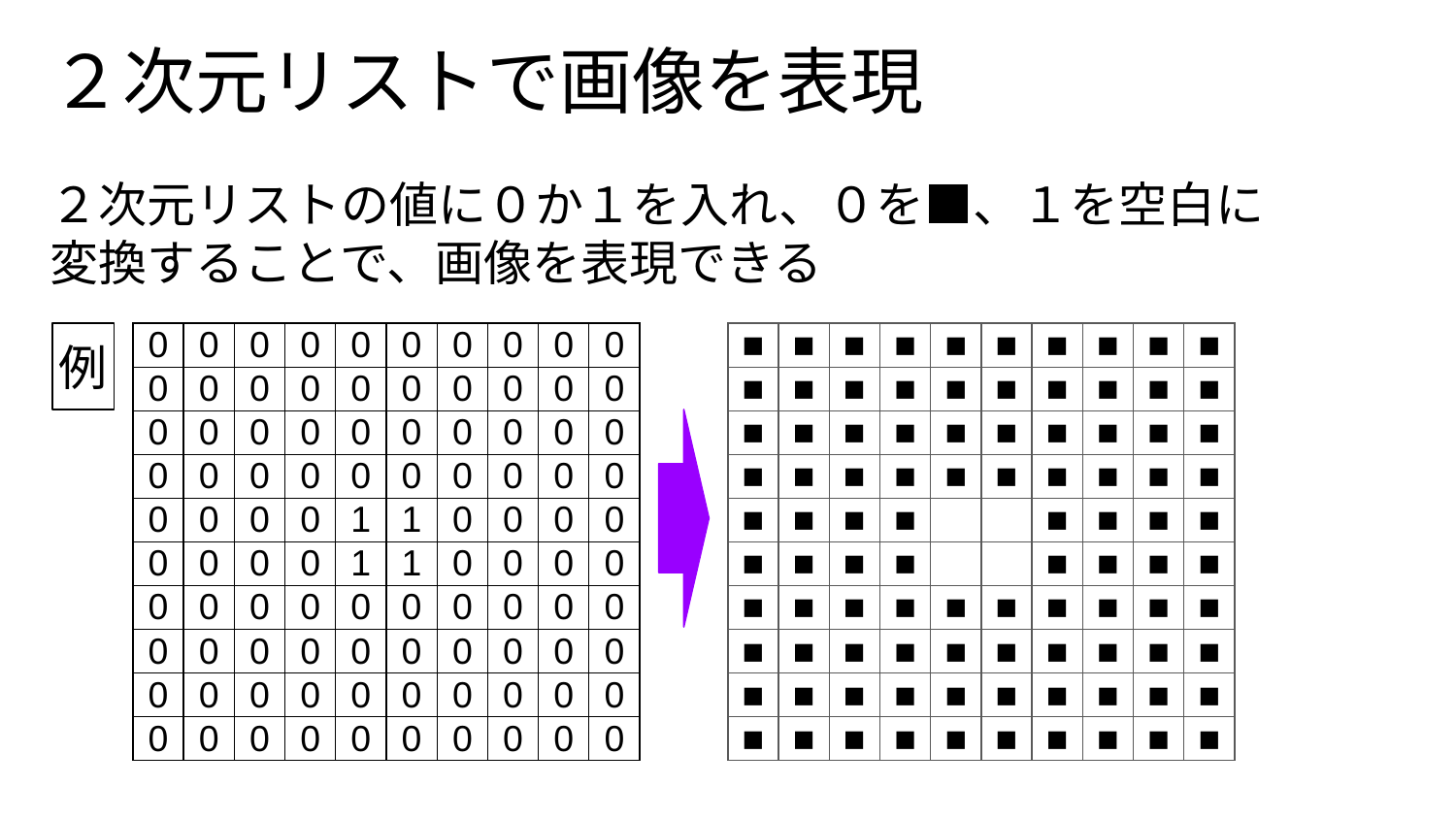

# ２次元リストで画像を表現
２次元リストの値に０か１を入れ、０を■、１を空白に
変換することで、画像を表現できる
例
| 0 | 0 | 0 | 0 | 0 | 0 | 0 | 0 | 0 | 0 |
| --- | --- | --- | --- | --- | --- | --- | --- | --- | --- |
| 0 | 0 | 0 | 0 | 0 | 0 | 0 | 0 | 0 | 0 |
| 0 | 0 | 0 | 0 | 0 | 0 | 0 | 0 | 0 | 0 |
| 0 | 0 | 0 | 0 | 0 | 0 | 0 | 0 | 0 | 0 |
| 0 | 0 | 0 | 0 | 1 | 1 | 0 | 0 | 0 | 0 |
| 0 | 0 | 0 | 0 | 1 | 1 | 0 | 0 | 0 | 0 |
| 0 | 0 | 0 | 0 | 0 | 0 | 0 | 0 | 0 | 0 |
| 0 | 0 | 0 | 0 | 0 | 0 | 0 | 0 | 0 | 0 |
| 0 | 0 | 0 | 0 | 0 | 0 | 0 | 0 | 0 | 0 |
| 0 | 0 | 0 | 0 | 0 | 0 | 0 | 0 | 0 | 0 |
| ■ | ■ | ■ | ■ | ■ | ■ | ■ | ■ | ■ | ■ |
| --- | --- | --- | --- | --- | --- | --- | --- | --- | --- |
| ■ | ■ | ■ | ■ | ■ | ■ | ■ | ■ | ■ | ■ |
| ■ | ■ | ■ | ■ | ■ | ■ | ■ | ■ | ■ | ■ |
| ■ | ■ | ■ | ■ | ■ | ■ | ■ | ■ | ■ | ■ |
| ■ | ■ | ■ | ■ |  |  | ■ | ■ | ■ | ■ |
| ■ | ■ | ■ | ■ |  |  | ■ | ■ | ■ | ■ |
| ■ | ■ | ■ | ■ | ■ | ■ | ■ | ■ | ■ | ■ |
| ■ | ■ | ■ | ■ | ■ | ■ | ■ | ■ | ■ | ■ |
| ■ | ■ | ■ | ■ | ■ | ■ | ■ | ■ | ■ | ■ |
| ■ | ■ | ■ | ■ | ■ | ■ | ■ | ■ | ■ | ■ |